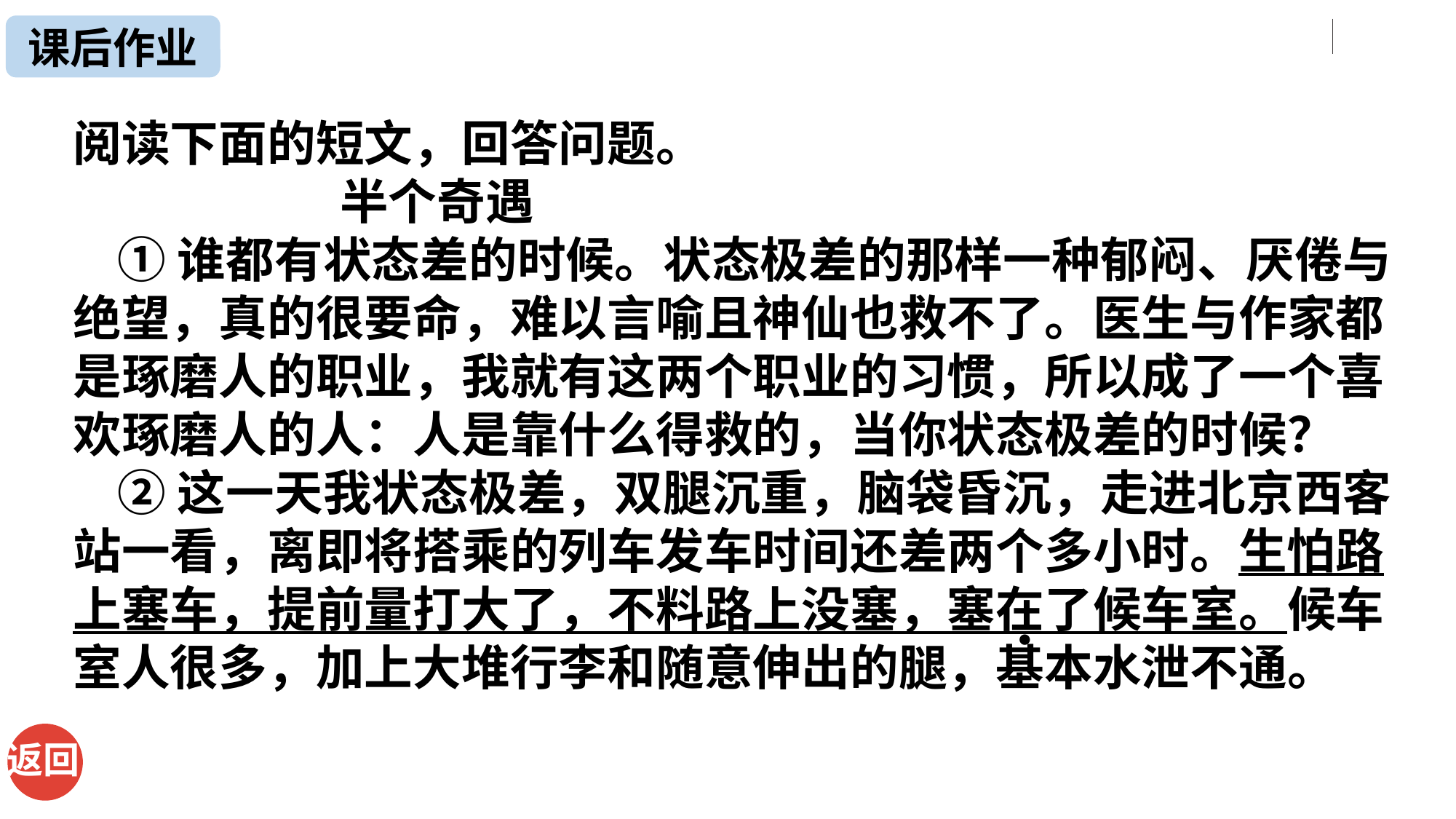

课后作业
阅读下面的短文，回答问题。
                       半个奇遇
    ①谁都有状态差的时候。状态极差的那样一种郁闷、厌倦与绝望，真的很要命，难以言喻且神仙也救不了。医生与作家都是琢磨人的职业，我就有这两个职业的习惯，所以成了一个喜欢琢磨人的人：人是靠什么得救的，当你状态极差的时候？
    ②这一天我状态极差，双腿沉重，脑袋昏沉，走进北京西客站一看，离即将搭乘的列车发车时间还差两个多小时。生怕路上塞车，提前量打大了，不料路上没塞，塞在了候车室。候车室人很多，加上大堆行李和随意伸出的腿，基本水泄不通。
●

返回